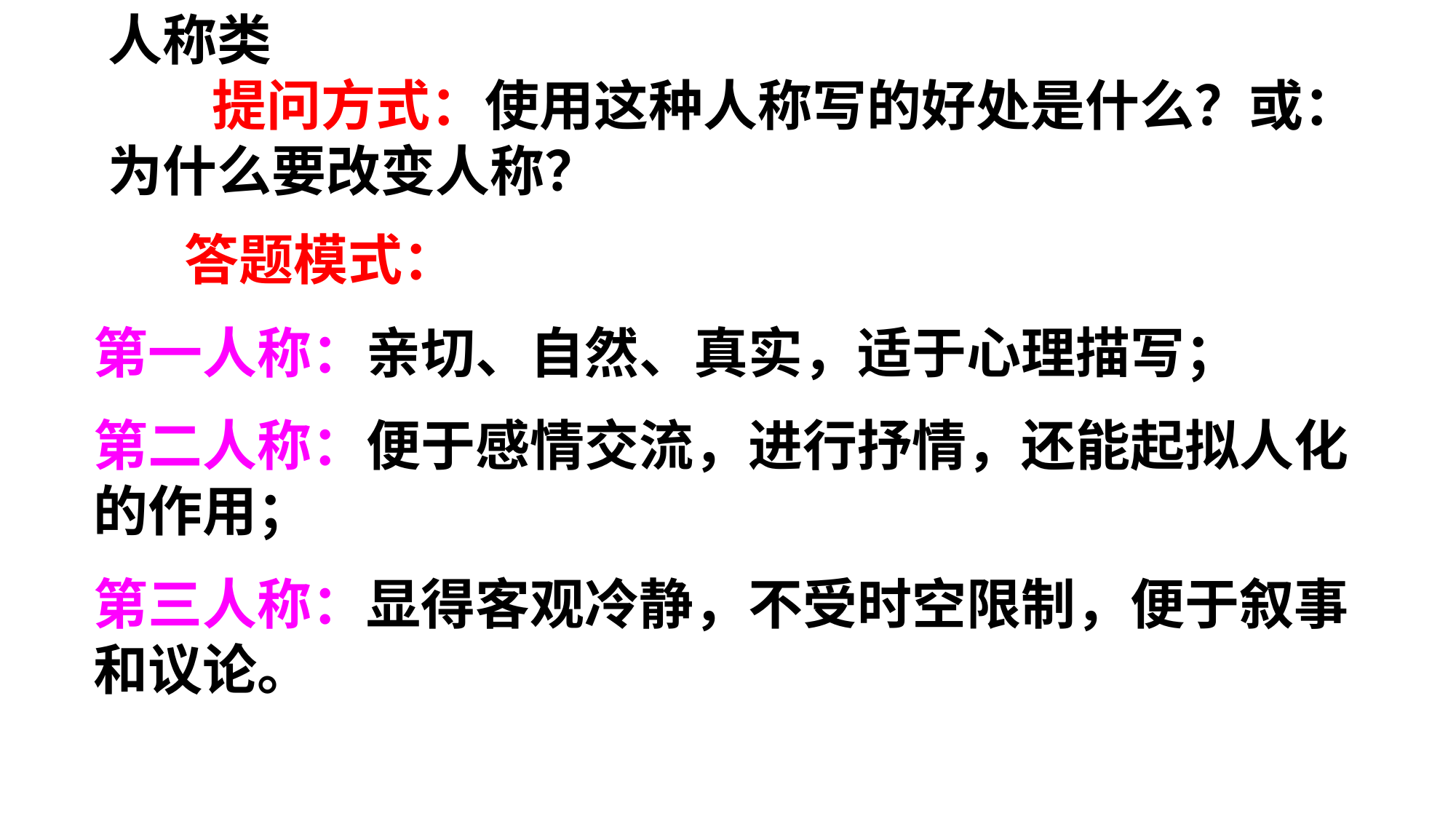

人称类
　    提问方式：使用这种人称写的好处是什么？或：为什么要改变人称？
　   答题模式：
第一人称：亲切、自然、真实，适于心理描写；
第二人称：便于感情交流，进行抒情，还能起拟人化的作用；
第三人称：显得客观冷静，不受时空限制，便于叙事和议论。